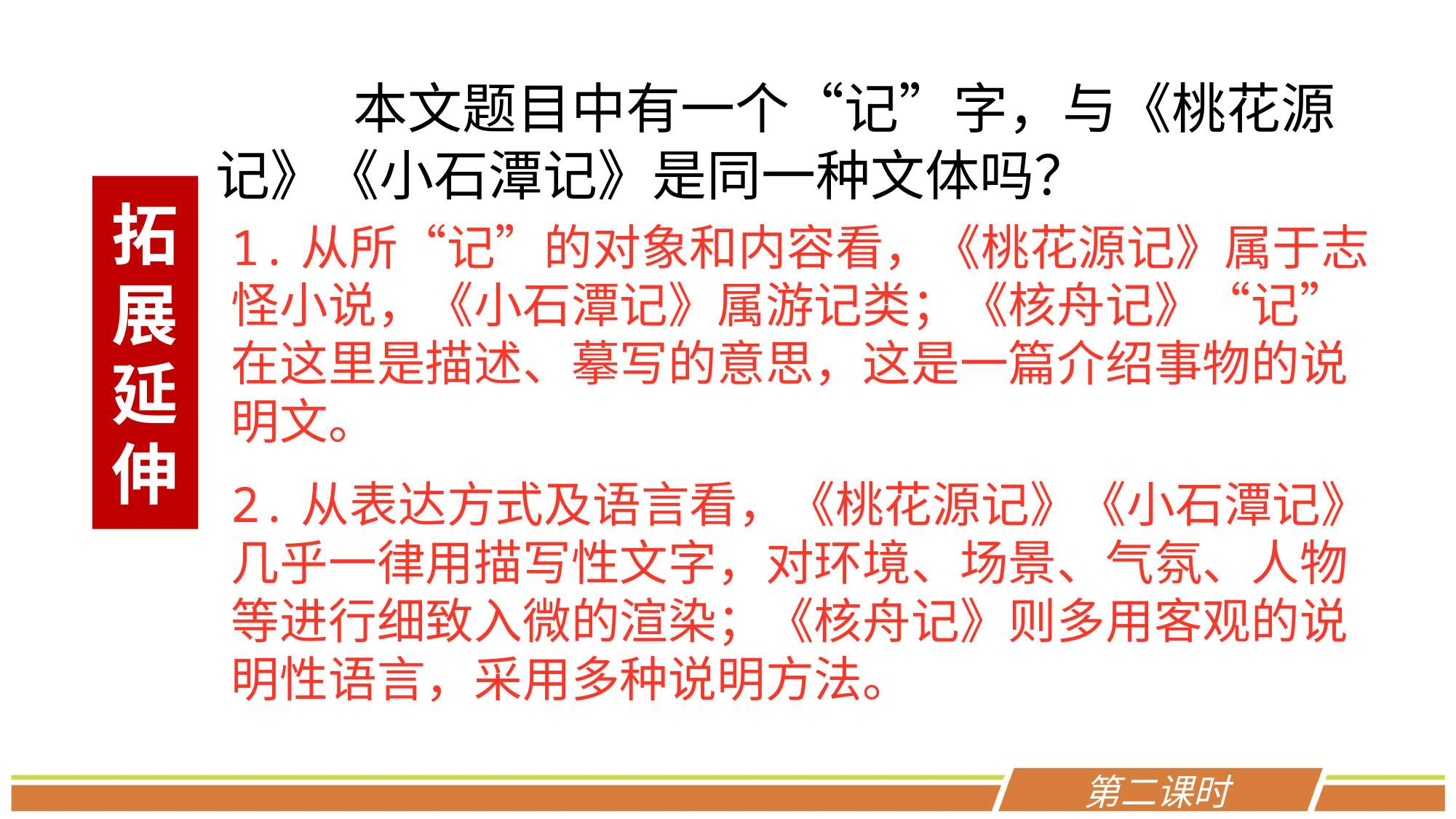

本文题目中有一个“记”字，与《桃花源记》《小石潭记》是同一种文体吗？

拓展延伸
1.从所“记”的对象和内容看，《桃花源记》属于志怪小说，《小石潭记》属游记类；《核舟记》“记”在这里是描述、摹写的意思，这是一篇介绍事物的说明文。
2.从表达方式及语言看，《桃花源记》《小石潭记》几乎一律用描写性文字，对环境、场景、气氛、人物等进行细致入微的渲染；《核舟记》则多用客观的说明性语言，采用多种说明方法。
第二课时